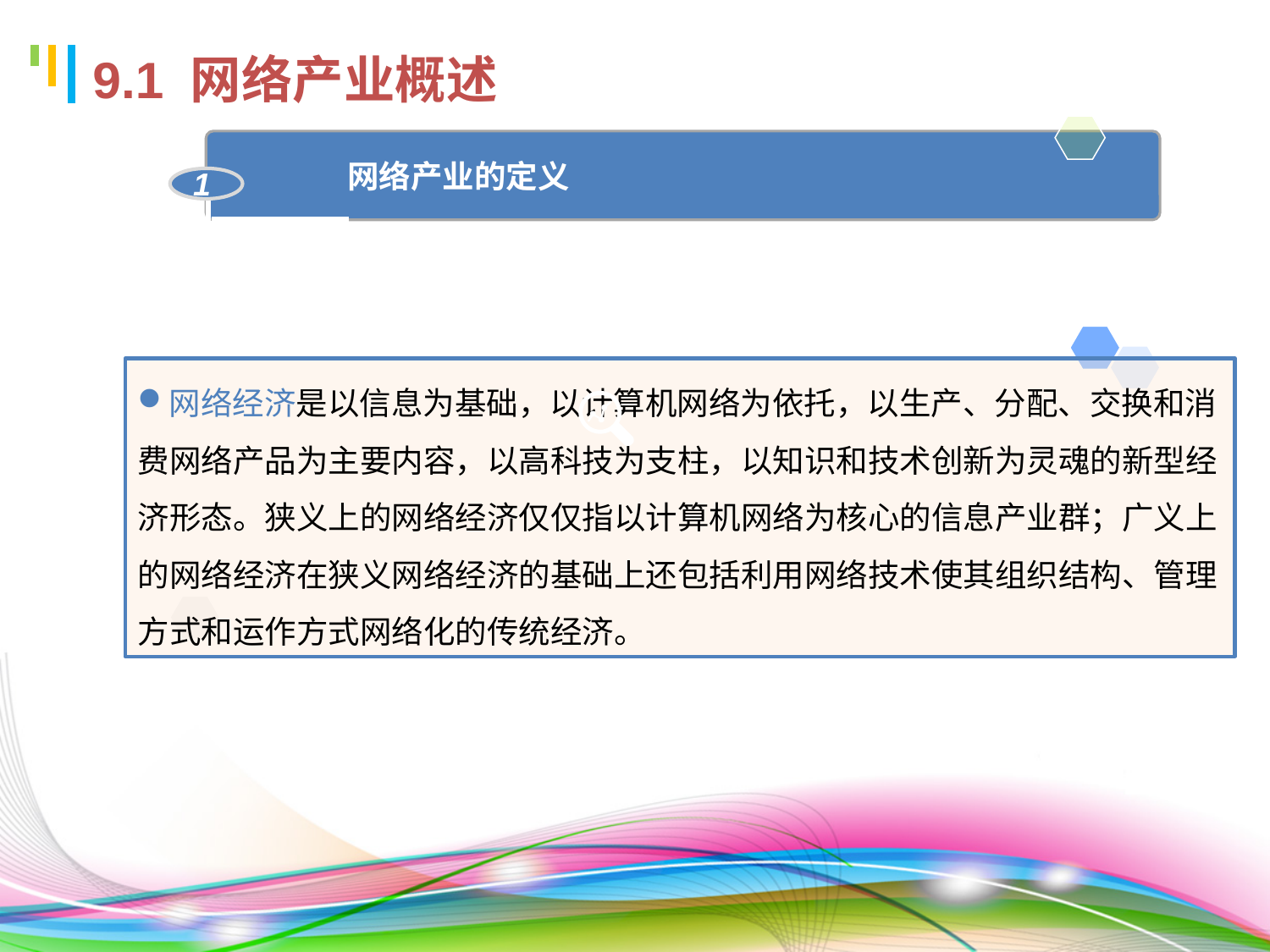

9.1 网络产业概述

	网络产业的定义
1

网络经济是以信息为基础，以计算机网络为依托，以生产、分配、交换和消费网络产品为主要内容，以高科技为支柱，以知识和技术创新为灵魂的新型经济形态。狭义上的网络经济仅仅指以计算机网络为核心的信息产业群；广义上的网络经济在狭义网络经济的基础上还包括利用网络技术使其组织结构、管理方式和运作方式网络化的传统经济。